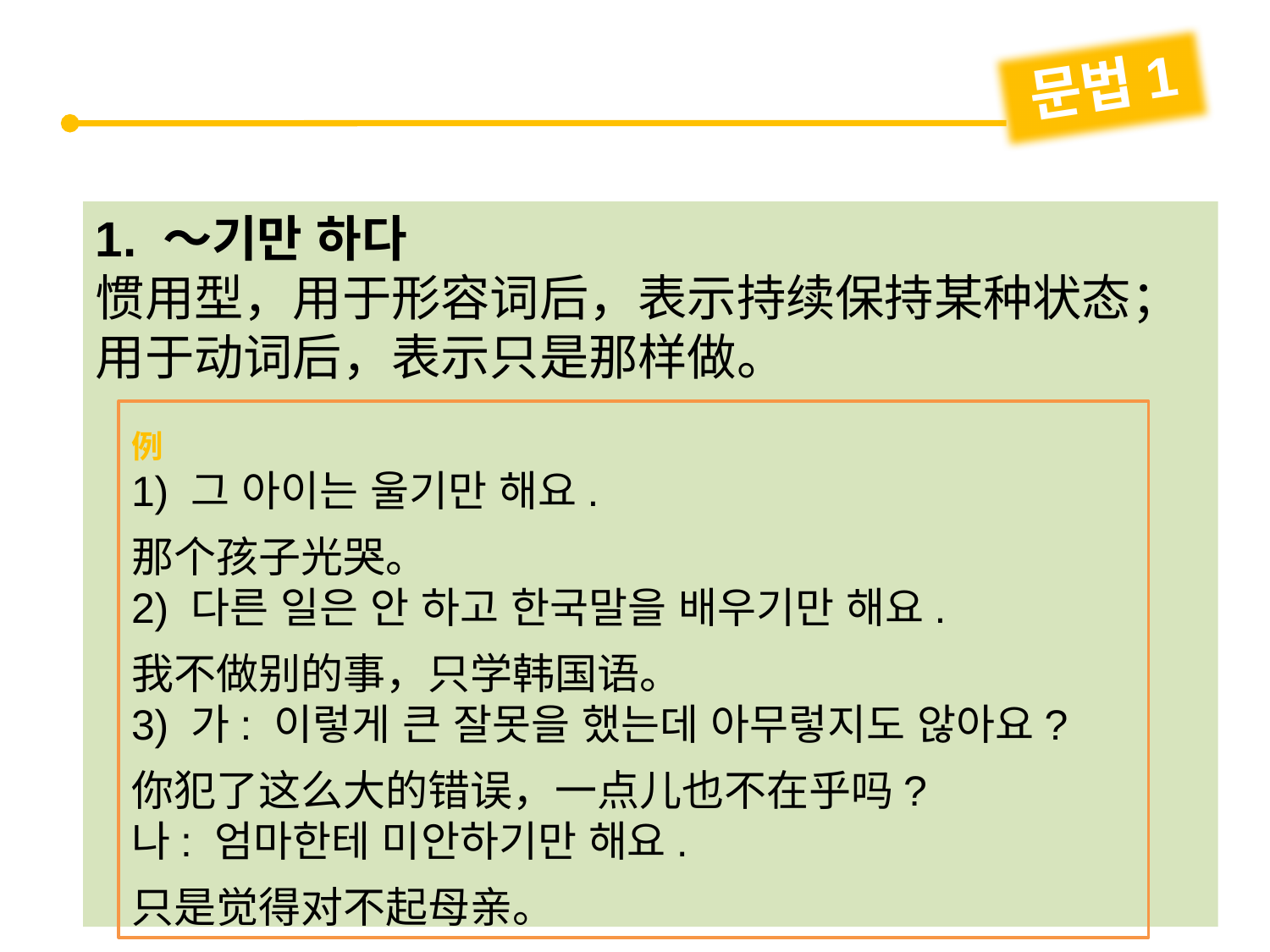

문법1

1. ～기만 하다
惯用型，用于形容词后，表示持续保持某种状态；用于动词后，表示只是那样做。

例
1) 그 아이는 울기만 해요.
那个孩子光哭。
2) 다른 일은 안 하고 한국말을 배우기만 해요.
我不做别的事，只学韩国语。
3) 가: 이렇게 큰 잘못을 했는데 아무렇지도 않아요?
你犯了这么大的错误，一点儿也不在乎吗?
나: 엄마한테 미안하기만 해요.
只是觉得对不起母亲。